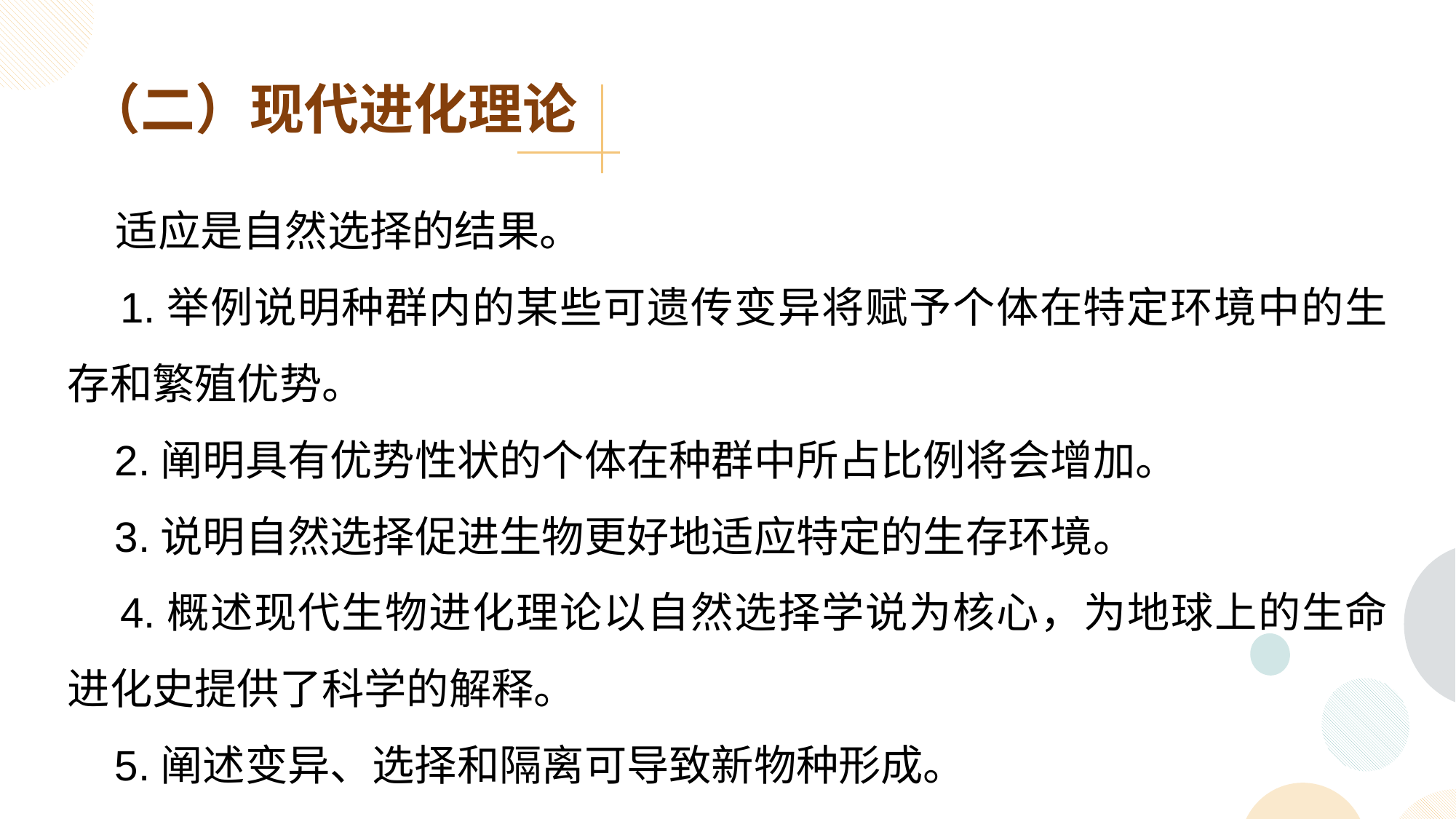

（二）现代进化理论
    适应是自然选择的结果。
    1.举例说明种群内的某些可遗传变异将赋予个体在特定环境中的生存和繁殖优势。
    2.阐明具有优势性状的个体在种群中所占比例将会增加。
    3.说明自然选择促进生物更好地适应特定的生存环境。
    4.概述现代生物进化理论以自然选择学说为核心，为地球上的生命进化史提供了科学的解释。
    5.阐述变异、选择和隔离可导致新物种形成。